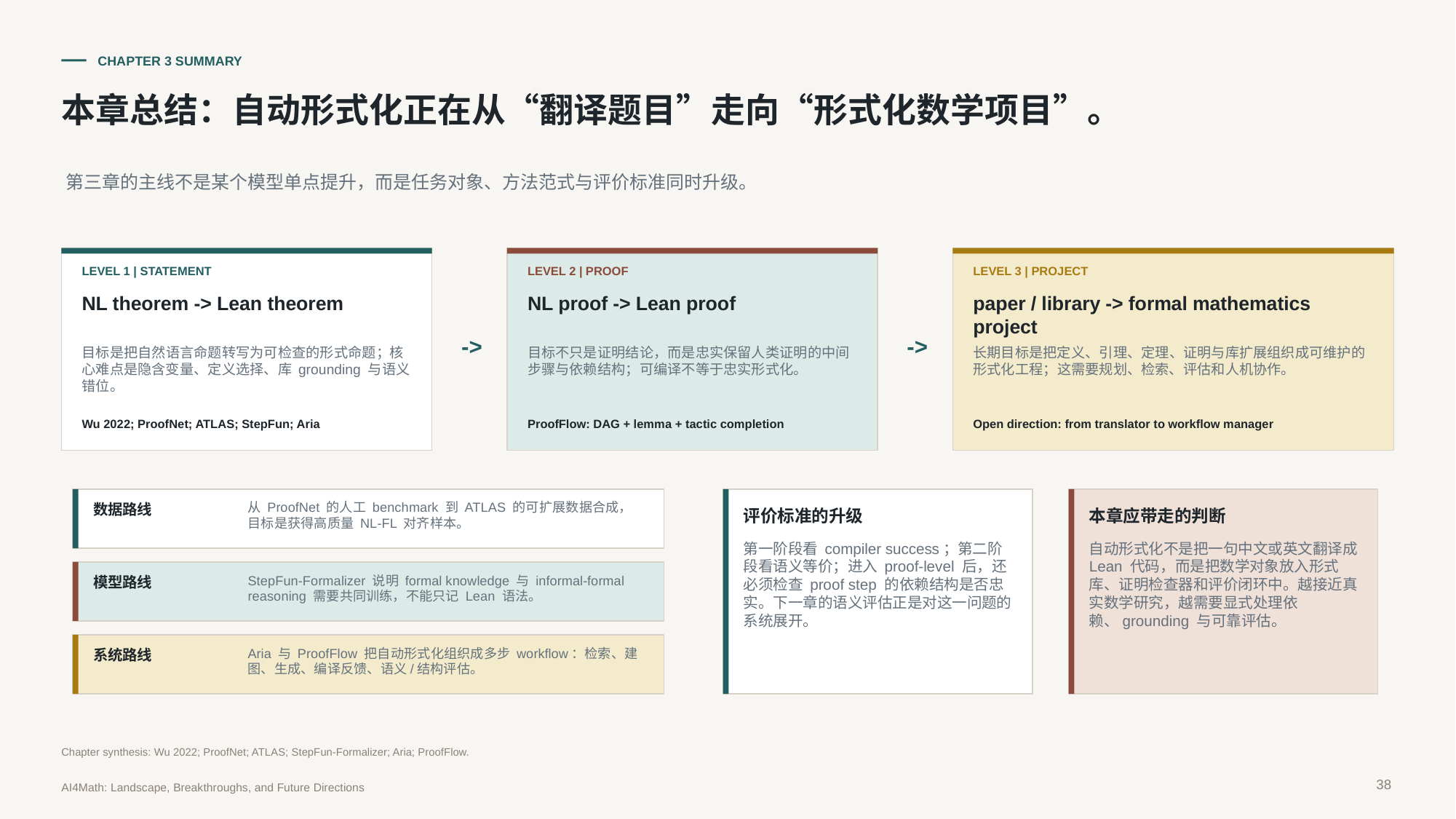

CHAPTER 3 SUMMARY

本章总结：自动形式化正在从“翻译题目”走向“形式化数学项目”。
第三章的主线不是某个模型单点提升，而是任务对象、方法范式与评价标准同时升级。

LEVEL 1 | STATEMENT
LEVEL 2 | PROOF
LEVEL 3 | PROJECT
NL theorem -> Lean theorem
NL proof -> Lean proof
paper / library -> formal mathematics project
->
->
目标是把自然语言命题转写为可检查的形式命题；核心难点是隐含变量、定义选择、库 grounding 与语义错位。
目标不只是证明结论，而是忠实保留人类证明的中间步骤与依赖结构；可编译不等于忠实形式化。
长期目标是把定义、引理、定理、证明与库扩展组织成可维护的形式化工程；这需要规划、检索、评估和人机协作。
Wu 2022; ProofNet; ATLAS; StepFun; Aria
ProofFlow: DAG + lemma + tactic completion
Open direction: from translator to workflow manager

从 ProofNet 的人工 benchmark 到 ATLAS 的可扩展数据合成，目标是获得高质量 NL-FL 对齐样本。
数据路线
评价标准的升级
本章应带走的判断
第一阶段看 compiler success；第二阶段看语义等价；进入 proof-level 后，还必须检查 proof step 的依赖结构是否忠实。下一章的语义评估正是对这一问题的系统展开。
自动形式化不是把一句中文或英文翻译成 Lean 代码，而是把数学对象放入形式库、证明检查器和评价闭环中。越接近真实数学研究，越需要显式处理依赖、grounding 与可靠评估。

StepFun-Formalizer 说明 formal knowledge 与 informal-formal reasoning 需要共同训练，不能只记 Lean 语法。
模型路线

Aria 与 ProofFlow 把自动形式化组织成多步 workflow：检索、建图、生成、编译反馈、语义/结构评估。
系统路线
Chapter synthesis: Wu 2022; ProofNet; ATLAS; StepFun-Formalizer; Aria; ProofFlow.
38
AI4Math: Landscape, Breakthroughs, and Future Directions